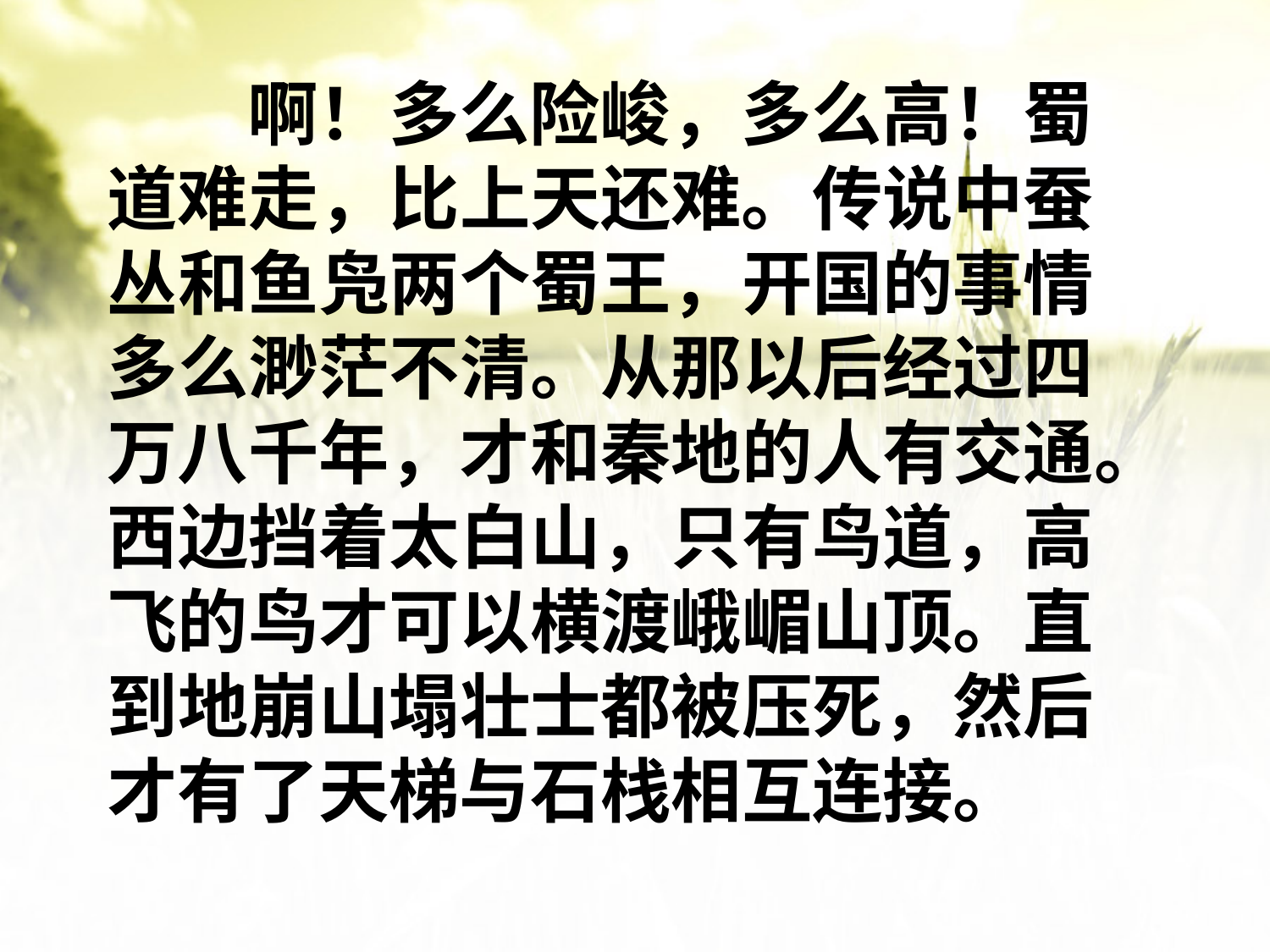

啊！多么险峻，多么高！蜀道难走，比上天还难。传说中蚕丛和鱼凫两个蜀王，开国的事情多么渺茫不清。从那以后经过四万八千年，才和秦地的人有交通。西边挡着太白山，只有鸟道，高飞的鸟才可以横渡峨嵋山顶。直到地崩山塌壮士都被压死，然后才有了天梯与石栈相互连接。